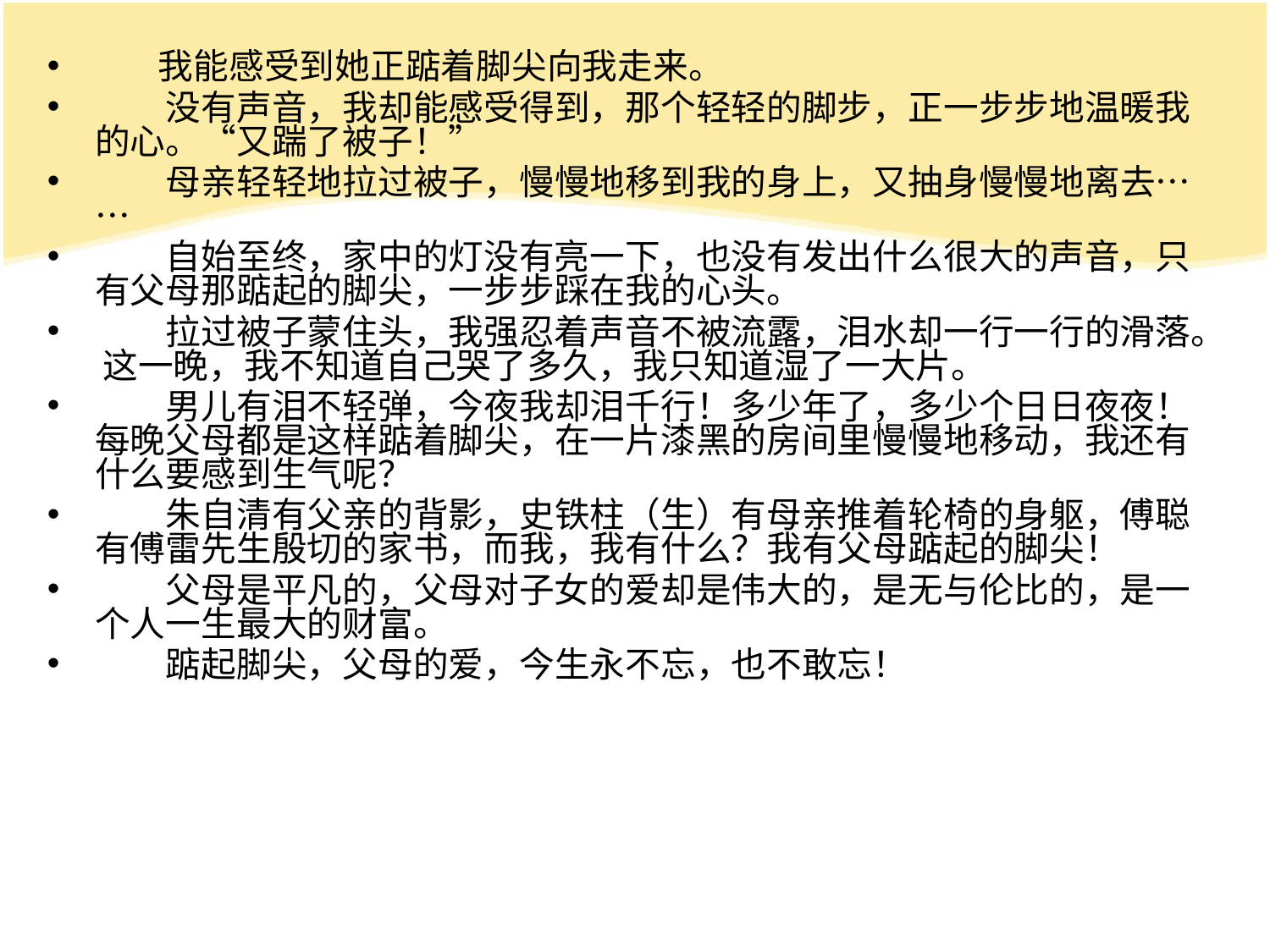

我能感受到她正踮着脚尖向我走来。
　　没有声音，我却能感受得到，那个轻轻的脚步，正一步步地温暖我的心。“又踹了被子！”
　　母亲轻轻地拉过被子，慢慢地移到我的身上，又抽身慢慢地离去……
　　自始至终，家中的灯没有亮一下，也没有发出什么很大的声音，只有父母那踮起的脚尖，一步步踩在我的心头。
　　拉过被子蒙住头，我强忍着声音不被流露，泪水却一行一行的滑落。 这一晚，我不知道自己哭了多久，我只知道湿了一大片。
　　男儿有泪不轻弹，今夜我却泪千行！多少年了，多少个日日夜夜！每晚父母都是这样踮着脚尖，在一片漆黑的房间里慢慢地移动，我还有什么要感到生气呢？
　　朱自清有父亲的背影，史铁柱（生）有母亲推着轮椅的身躯，傅聪有傅雷先生殷切的家书，而我，我有什么？我有父母踮起的脚尖！
　　父母是平凡的，父母对子女的爱却是伟大的，是无与伦比的，是一个人一生最大的财富。
　　踮起脚尖，父母的爱，今生永不忘，也不敢忘！